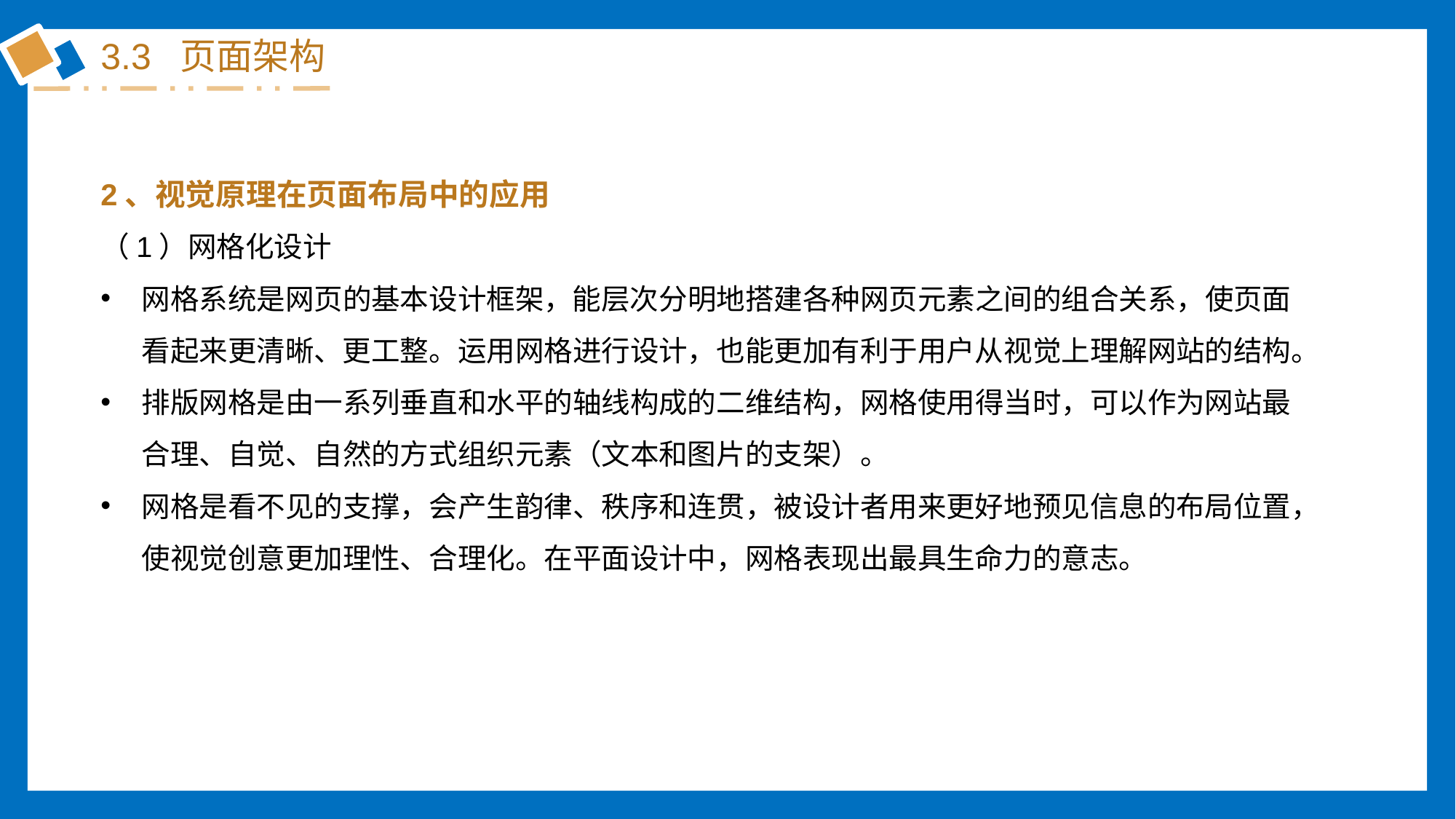

3.3  页面架构

2、视觉原理在页面布局中的应用
（1）网格化设计
网格系统是网页的基本设计框架，能层次分明地搭建各种网页元素之间的组合关系，使页面看起来更清晰、更工整。运用网格进行设计，也能更加有利于用户从视觉上理解网站的结构。
排版网格是由一系列垂直和水平的轴线构成的二维结构，网格使用得当时，可以作为网站最合理、自觉、自然的方式组织元素（文本和图片的支架）。
网格是看不见的支撑，会产生韵律、秩序和连贯，被设计者用来更好地预见信息的布局位置，使视觉创意更加理性、合理化。在平面设计中，网格表现出最具生命力的意志。